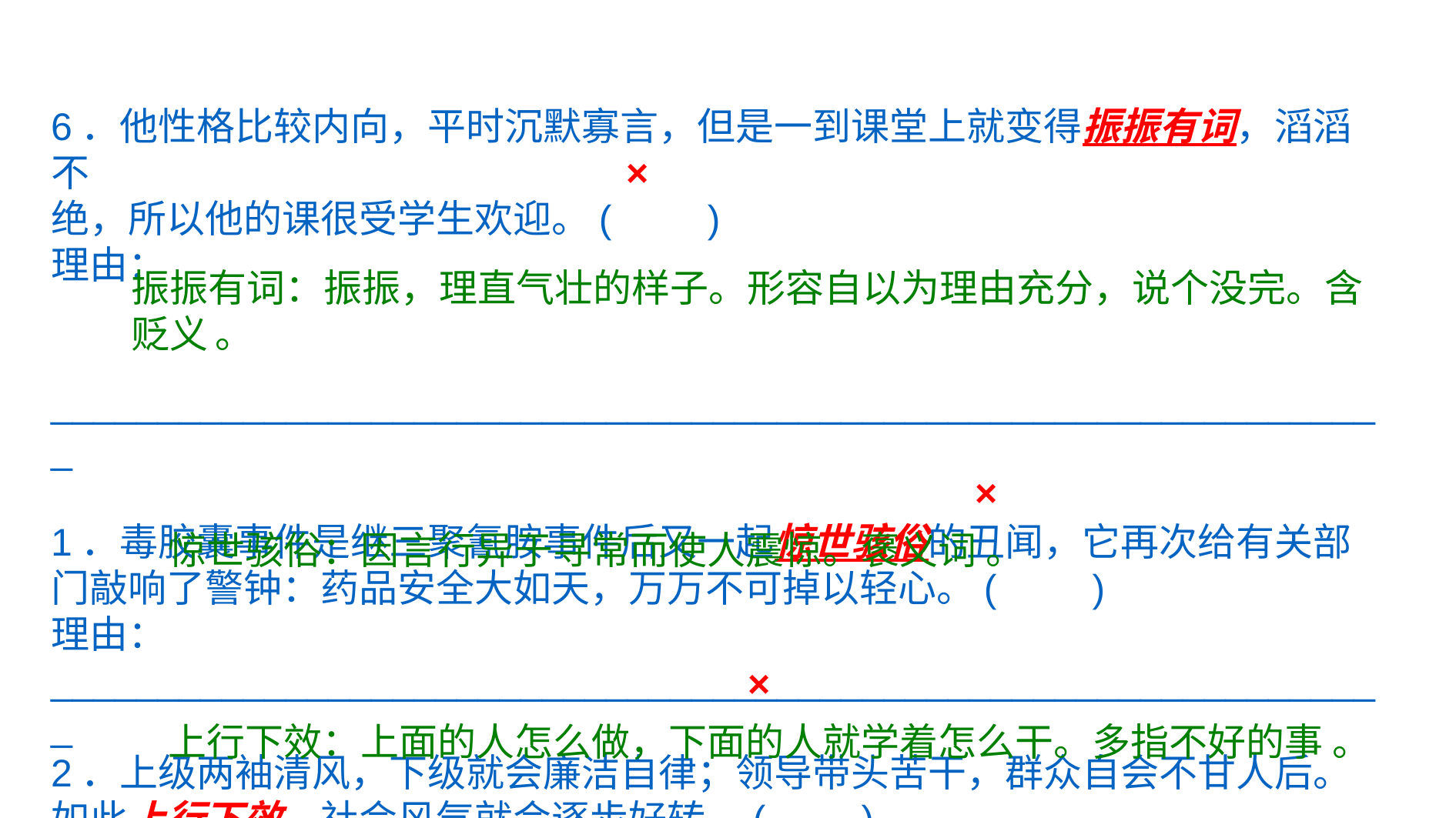

6．他性格比较内向，平时沉默寡言，但是一到课堂上就变得振振有词，滔滔不
绝，所以他的课很受学生欢迎。(　　)
理由：

_______________________________________________________________

1．毒胶囊事件是继三聚氰胺事件后又一起惊世骇俗的丑闻，它再次给有关部门敲响了警钟：药品安全大如天，万万不可掉以轻心。(　　)
理由：
_______________________________________________________________
2．上级两袖清风，下级就会廉洁自律；领导带头苦干，群众自会不甘人后。如此上行下效，社会风气就会逐步好转。(　　)
理由：

×

振振有词：振振，理直气壮的样子。形容自以为理由充分，说个没完。含贬义 。
×
惊世骇俗：因言行异于寻常而使人震惊。褒义词 。
×
上行下效：上面的人怎么做，下面的人就学着怎么干。多指不好的事 。